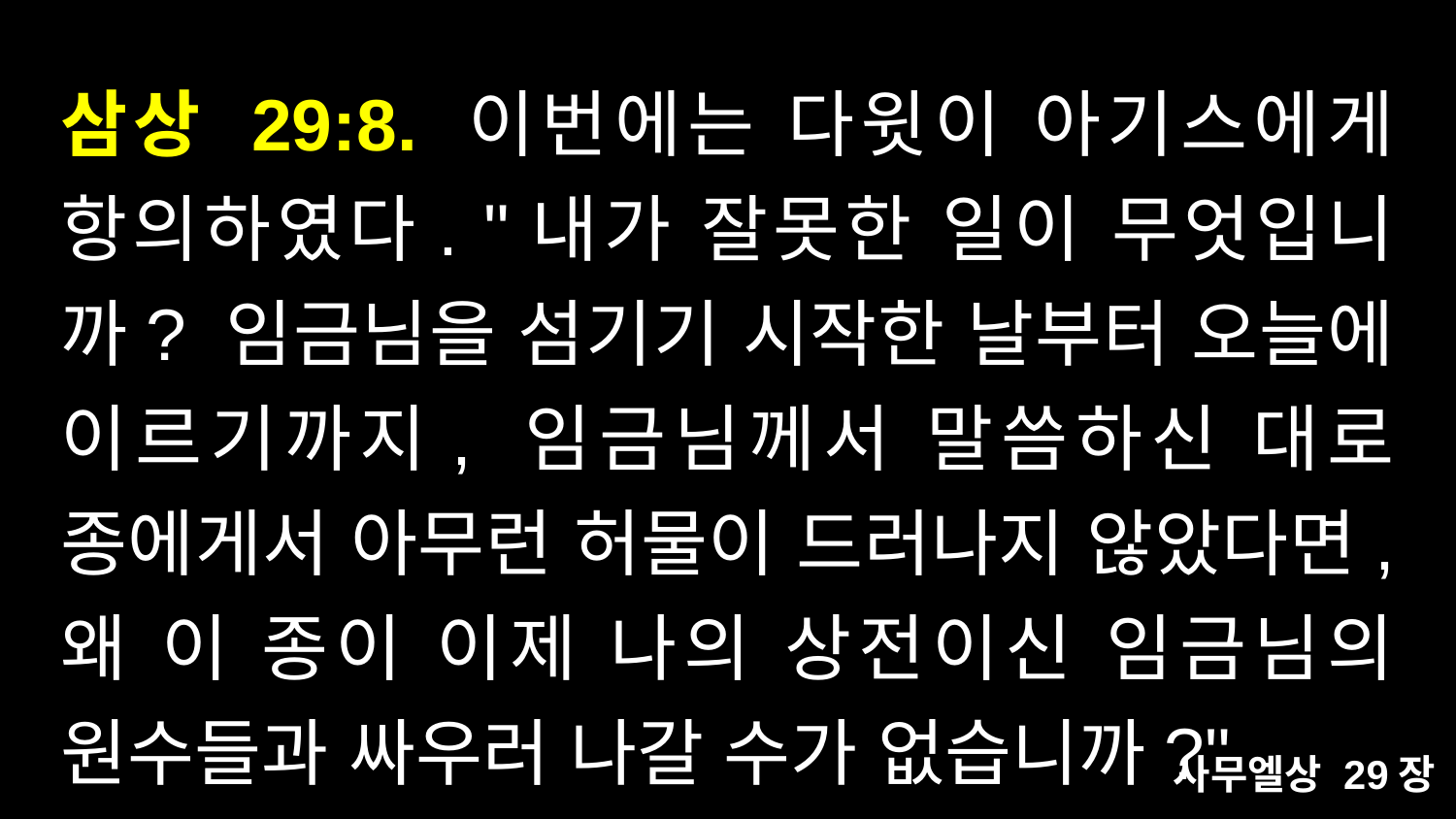

# 삼상 29:8. 이번에는 다윗이 아기스에게 항의하였다. "내가 잘못한 일이 무엇입니까? 임금님을 섬기기 시작한 날부터 오늘에 이르기까지, 임금님께서 말씀하신 대로 종에게서 아무런 허물이 드러나지 않았다면, 왜 이 종이 이제 나의 상전이신 임금님의 원수들과 싸우러 나갈 수가 없습니까?"
사무엘상 29장